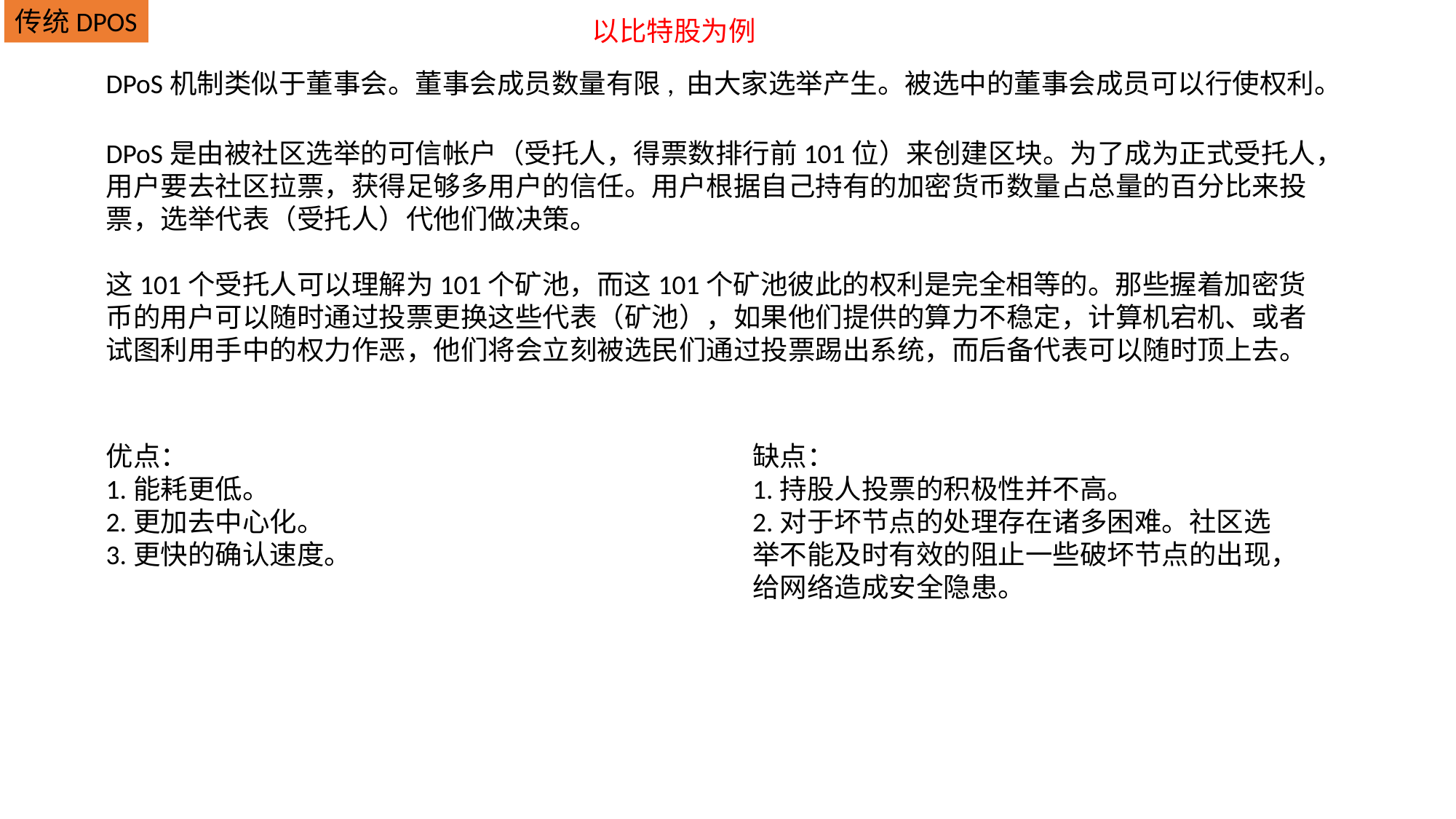

传统DPOS
以比特股为例
DPoS机制类似于董事会。董事会成员数量有限, 由大家选举产生。被选中的董事会成员可以行使权利。
DPoS是由被社区选举的可信帐户（受托人，得票数排行前101位）来创建区块。为了成为正式受托人，用户要去社区拉票，获得足够多用户的信任。用户根据自己持有的加密货币数量占总量的百分比来投票，选举代表（受托人）代他们做决策。

这101个受托人可以理解为101个矿池，而这101个矿池彼此的权利是完全相等的。那些握着加密货币的用户可以随时通过投票更换这些代表（矿池），如果他们提供的算力不稳定，计算机宕机、或者试图利用手中的权力作恶，他们将会立刻被选民们通过投票踢出系统，而后备代表可以随时顶上去。

优点：
1.能耗更低。
2.更加去中心化。
3.更快的确认速度。
缺点：
1.持股人投票的积极性并不高。
2.对于坏节点的处理存在诸多困难。社区选举不能及时有效的阻止一些破坏节点的出现，给网络造成安全隐患。